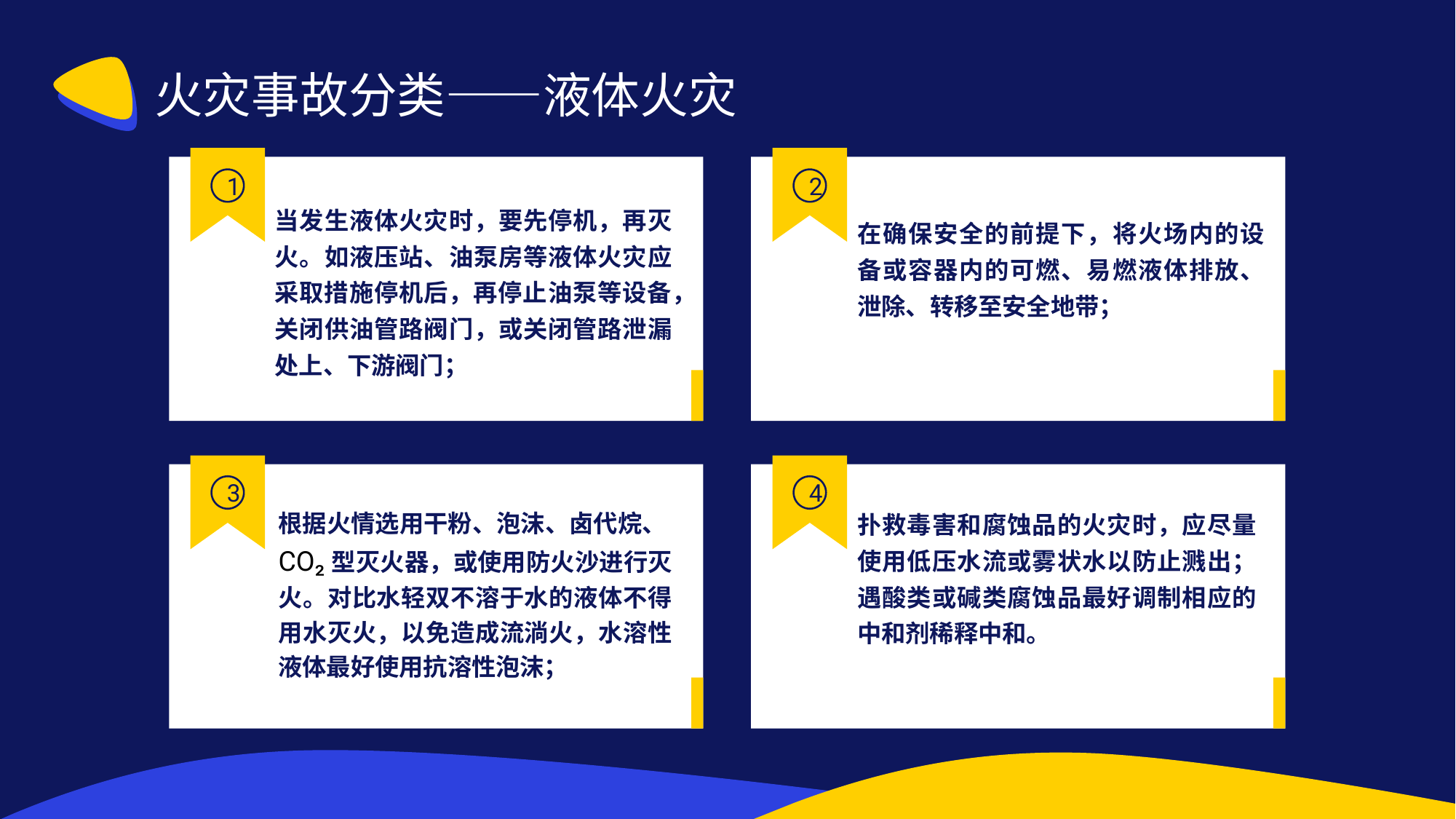

火灾事故分类——液体火灾

1
当发生液体火灾时，要先停机，再灭火。如液压站、油泵房等液体火灾应采取措施停机后，再停止油泵等设备，关闭供油管路阀门，或关闭管路泄漏处上、下游阀门；

2
在确保安全的前提下，将火场内的设备或容器内的可燃、易燃液体排放、泄除、转移至安全地带；

3
根据火情选用干粉、泡沫、卤代烷、CO₂型灭火器，或使用防火沙进行灭火。对比水轻双不溶于水的液体不得用水灭火，以免造成流淌火，水溶性液体最好使用抗溶性泡沫；

4
扑救毒害和腐蚀品的火灾时，应尽量使用低压水流或雾状水以防止溅出；遇酸类或碱类腐蚀品最好调制相应的中和剂稀释中和。